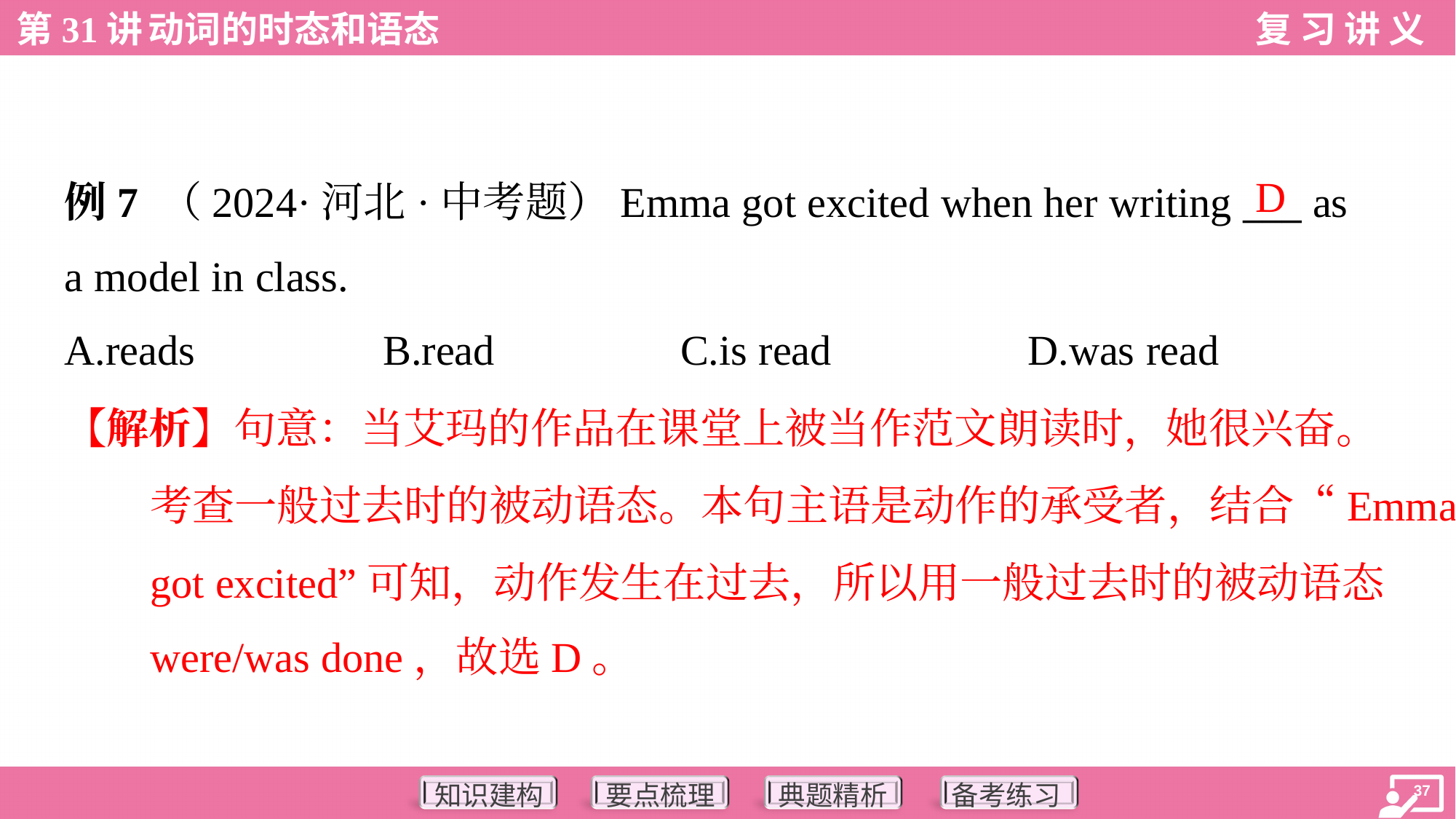

D
例7 （2024·河北·中考题）Emma got excited when her writing ___ as
a model in class.
A.reads	B.read	C.is read	D.was read
【解析】句意：当艾玛的作品在课堂上被当作范文朗读时，她很兴奋。
考查一般过去时的被动语态。本句主语是动作的承受者，结合“Emma
got excited”可知，动作发生在过去，所以用一般过去时的被动语态
were/was done，故选D。